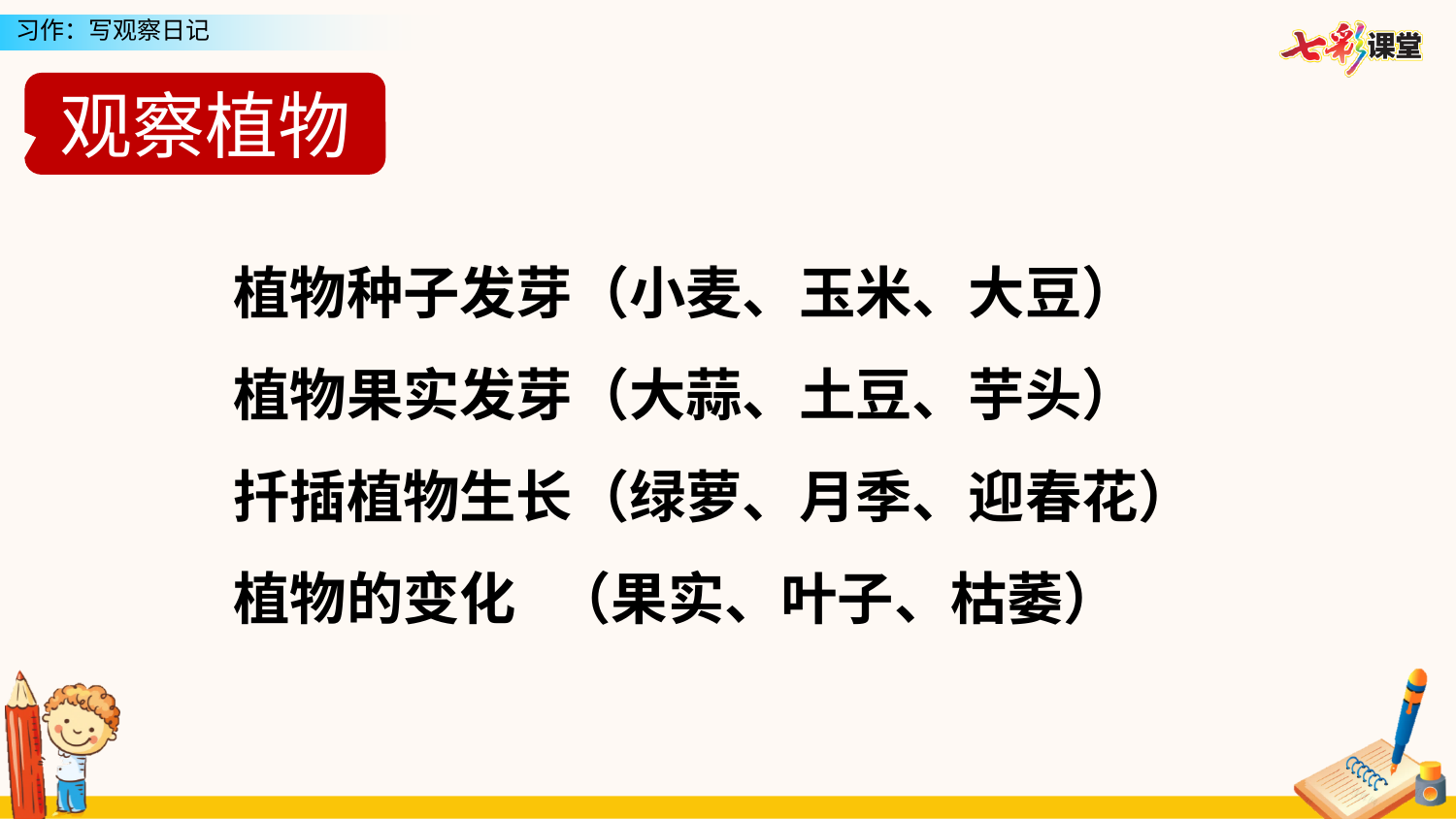

观察植物
植物种子发芽（小麦、玉米、大豆）
植物果实发芽（大蒜、土豆、芋头）
扦插植物生长（绿萝、月季、迎春花）
植物的变化   （果实、叶子、枯萎）